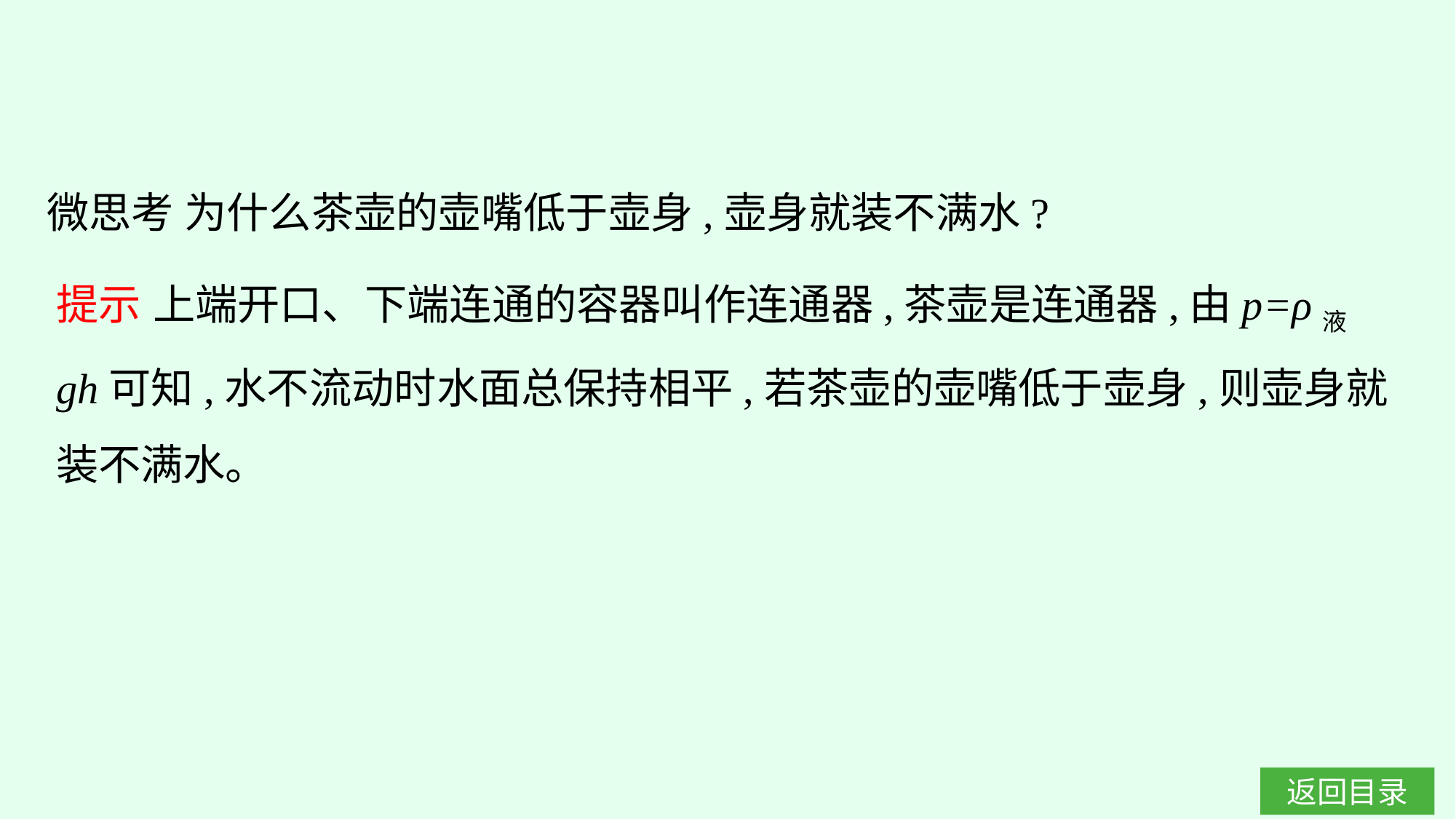

微思考 为什么茶壶的壶嘴低于壶身,壶身就装不满水?
提示 上端开口、下端连通的容器叫作连通器,茶壶是连通器,由p=ρ液gh可知,水不流动时水面总保持相平,若茶壶的壶嘴低于壶身,则壶身就装不满水。